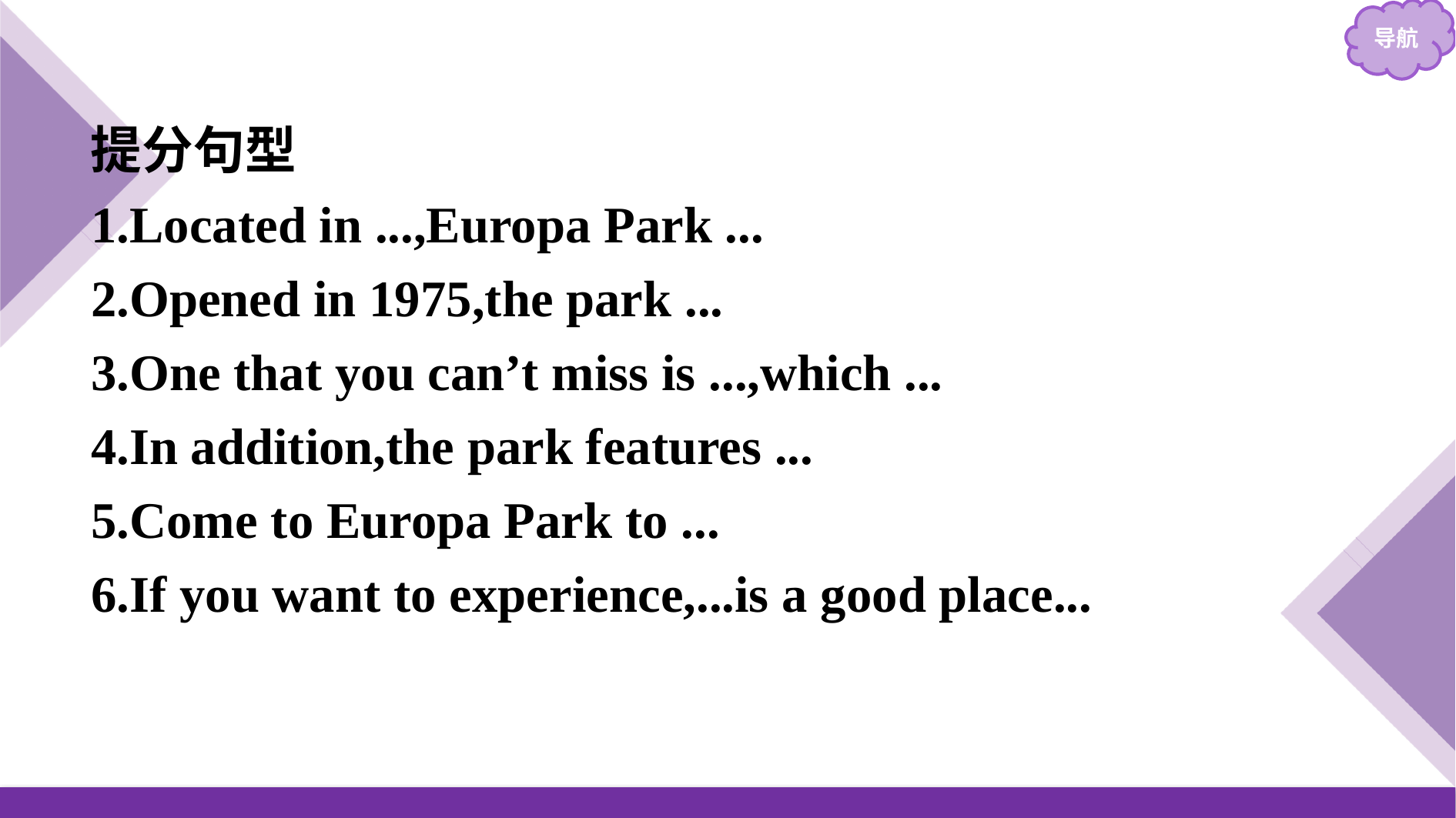

提分句型
1.Located in ...,Europa Park ...
2.Opened in 1975,the park ...
3.One that you can’t miss is ...,which ...
4.In addition,the park features ...
5.Come to Europa Park to ...
6.If you want to experience,...is a good place...